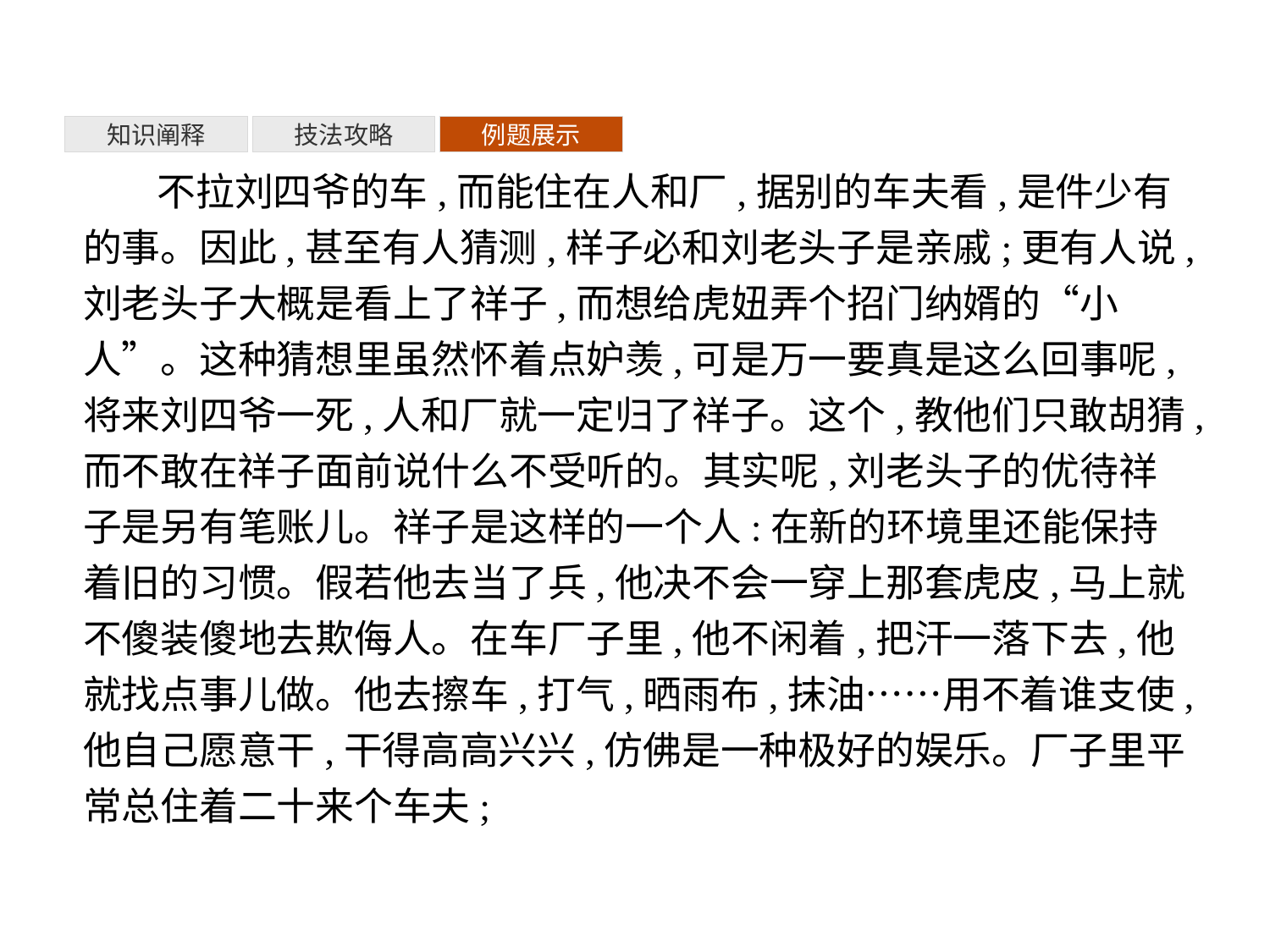

知识阐释
技法攻略
例题展示
不拉刘四爷的车,而能住在人和厂,据别的车夫看,是件少有的事。因此,甚至有人猜测,样子必和刘老头子是亲戚;更有人说,刘老头子大概是看上了祥子,而想给虎妞弄个招门纳婿的“小人”。这种猜想里虽然怀着点妒羡,可是万一要真是这么回事呢,将来刘四爷一死,人和厂就一定归了祥子。这个,教他们只敢胡猜,而不敢在祥子面前说什么不受听的。其实呢,刘老头子的优待祥子是另有笔账儿。祥子是这样的一个人:在新的环境里还能保持着旧的习惯。假若他去当了兵,他决不会一穿上那套虎皮,马上就不傻装傻地去欺侮人。在车厂子里,他不闲着,把汗一落下去,他就找点事儿做。他去擦车,打气,晒雨布,抹油……用不着谁支使,他自己愿意干,干得高高兴兴,仿佛是一种极好的娱乐。厂子里平常总住着二十来个车夫;